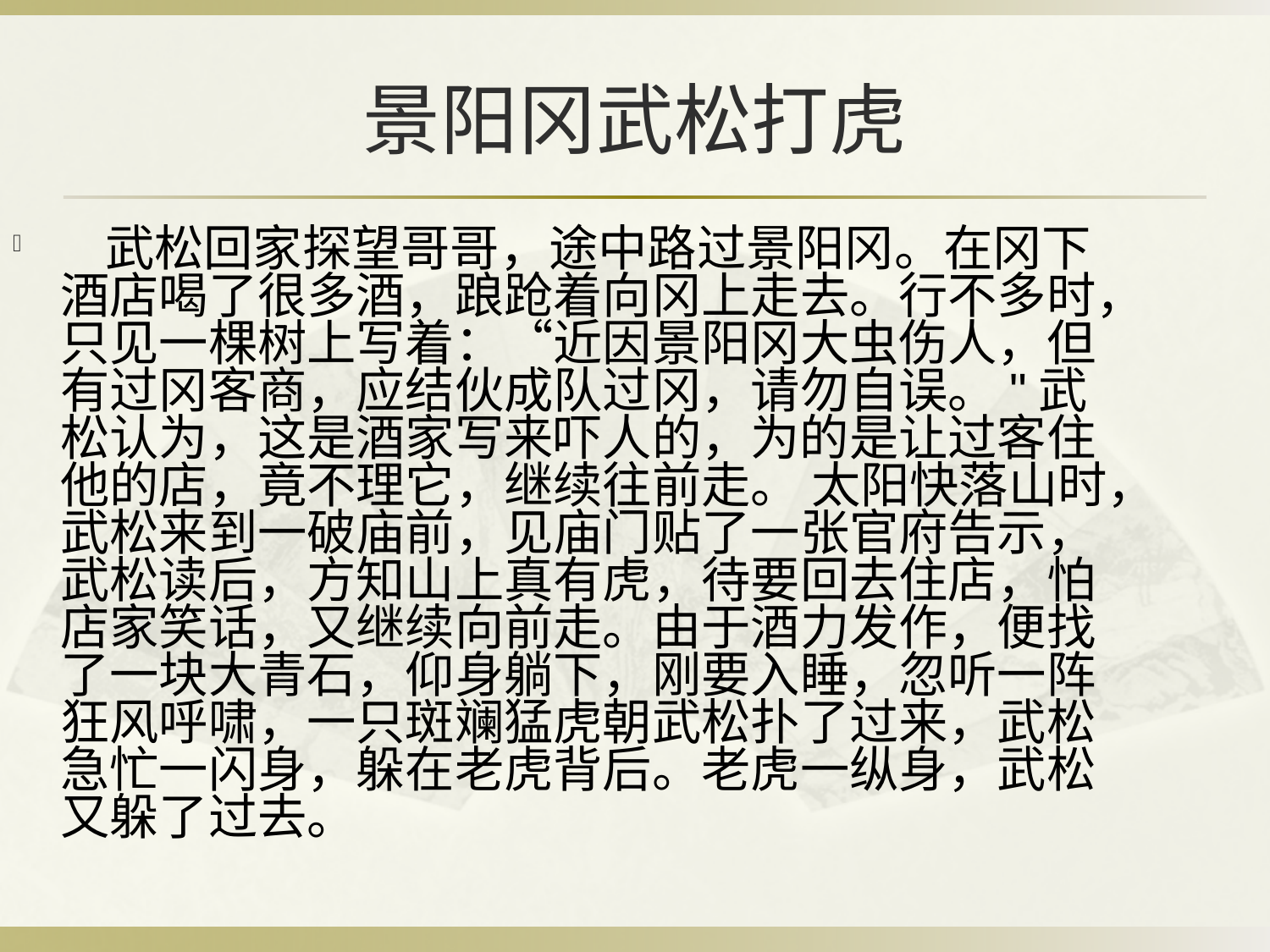

# 景阳冈武松打虎

   武松回家探望哥哥，途中路过景阳冈。在冈下酒店喝了很多酒，踉跄着向冈上走去。行不多时，只见一棵树上写着：“近因景阳冈大虫伤人，但有过冈客商，应结伙成队过冈，请勿自误。"武松认为，这是酒家写来吓人的，为的是让过客住他的店，竟不理它，继续往前走。 太阳快落山时，武松来到一破庙前，见庙门贴了一张官府告示，武松读后，方知山上真有虎，待要回去住店，怕店家笑话，又继续向前走。由于酒力发作，便找了一块大青石，仰身躺下，刚要入睡，忽听一阵狂风呼啸，一只斑斓猛虎朝武松扑了过来，武松急忙一闪身，躲在老虎背后。老虎一纵身，武松又躲了过去。